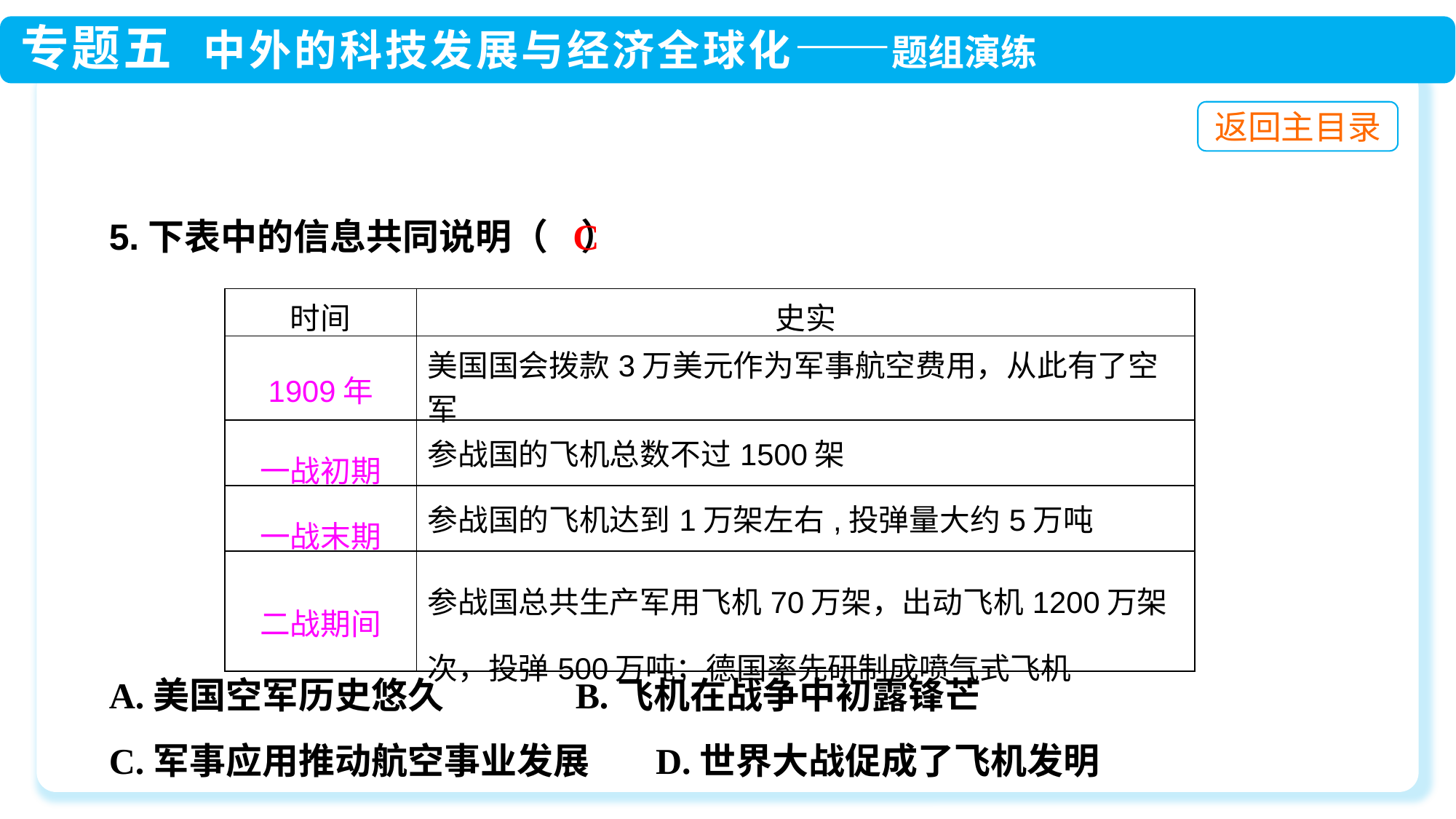

5.下表中的信息共同说明（    ）

A.美国空军历史悠久               B.飞机在战争中初露锋芒
C.军事应用推动航空事业发展       D.世界大战促成了飞机发明
C
| 时间 | 史实 |
| --- | --- |
| 1909年 | 美国国会拨款3万美元作为军事航空费用，从此有了空军 |
| 一战初期 | 参战国的飞机总数不过1500架 |
| 一战末期 | 参战国的飞机达到1万架左右,投弹量大约5万吨 |
| 二战期间 | 参战国总共生产军用飞机70万架，出动飞机1200万架次，投弹500万吨；德国率先研制成喷气式飞机 |